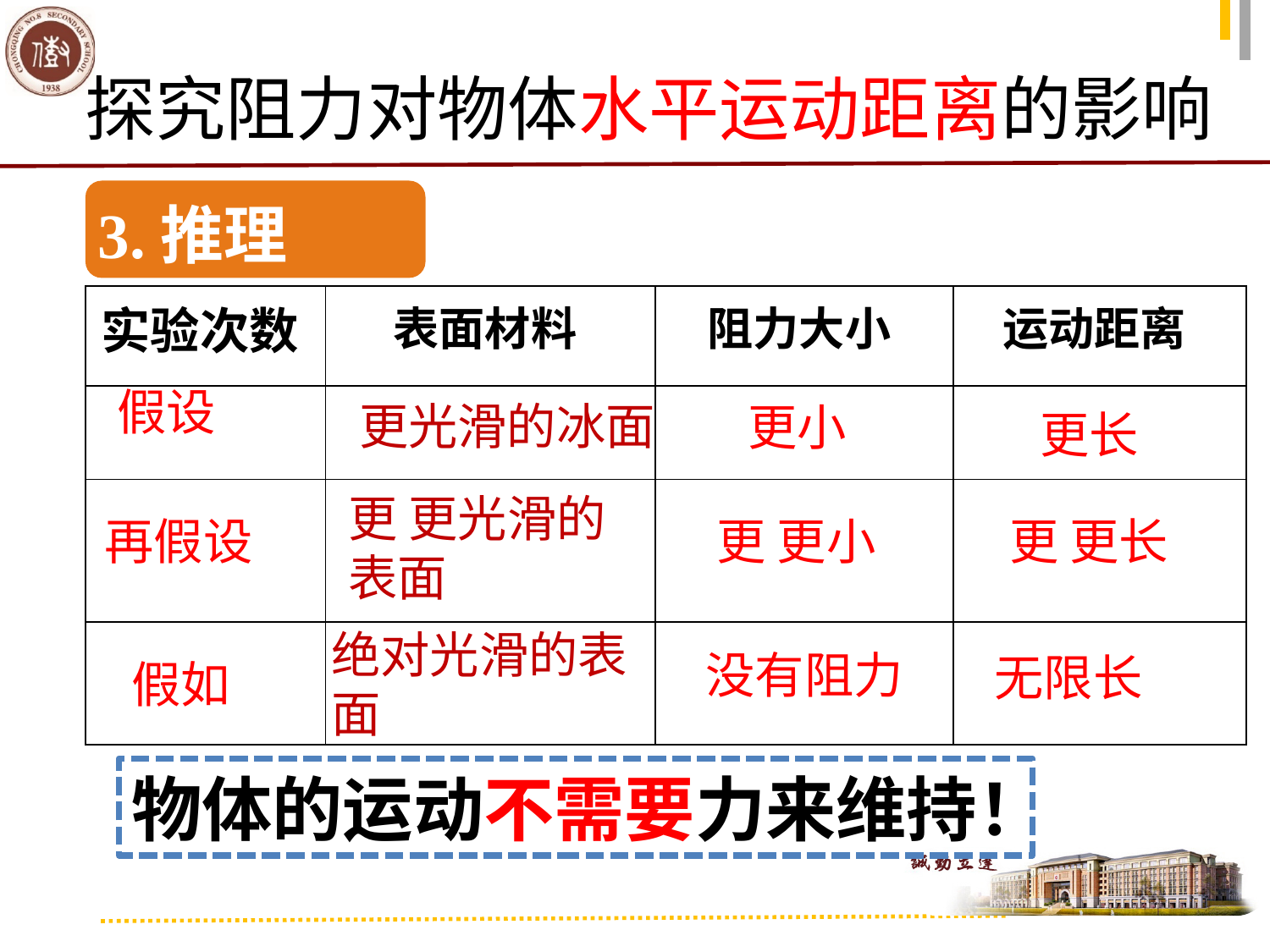

探究阻力对物体水平运动距离的影响

3.推理
| 实验次数 | 表面材料 | 阻力大小 | 运动距离 |
| --- | --- | --- | --- |
|  |  |  |  |
|  |  |  |  |
|  |  |  |  |
假设
更光滑的冰面
更小
更长
更 更光滑的表面
再假设
更 更小
更 更长
绝对光滑的表面
没有阻力
无限长
假如
物体的运动不需要力来维持！